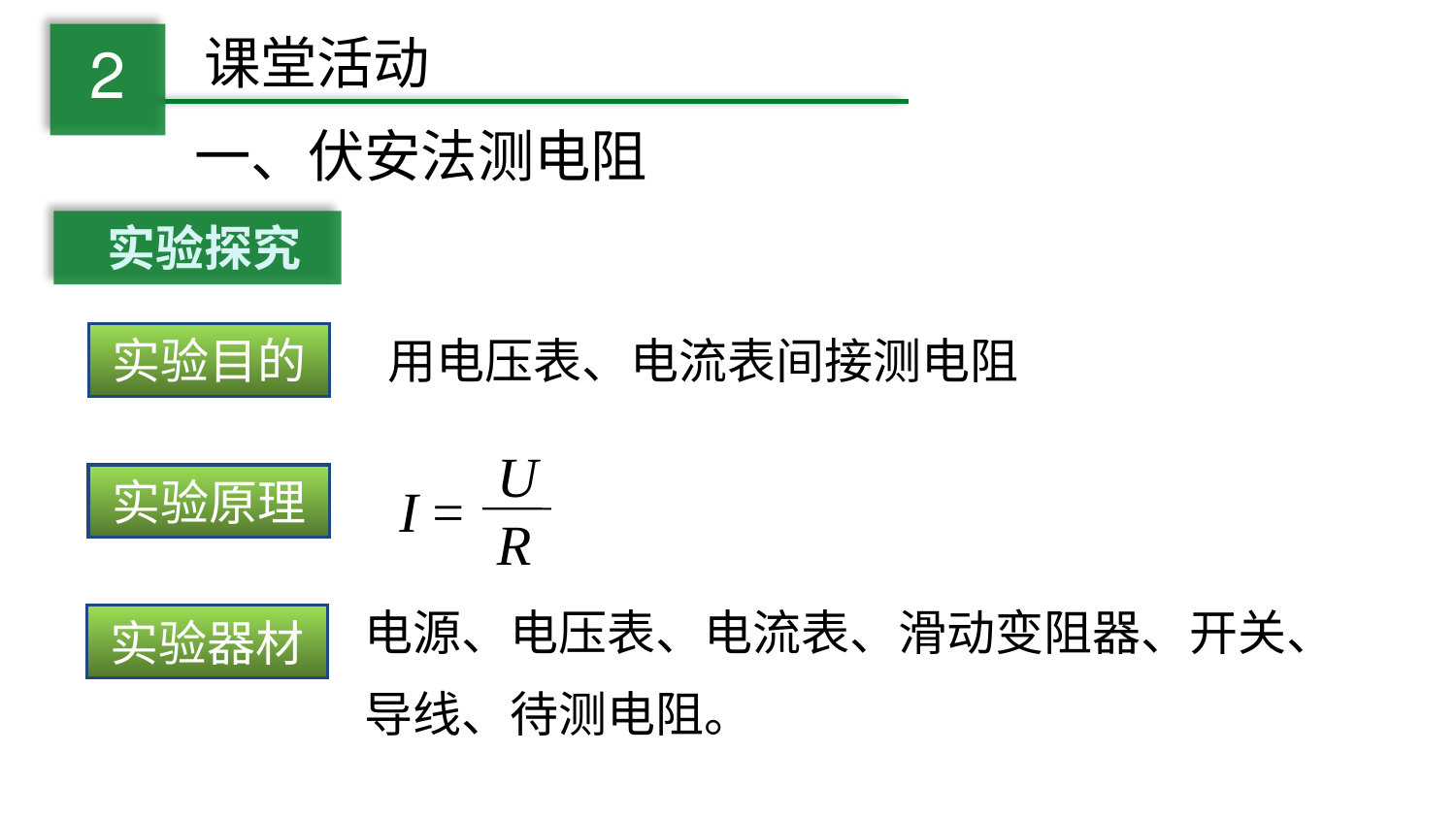

课堂活动

2
一、伏安法测电阻
实验探究

实验目的
用电压表、电流表间接测电阻
U
R
I =

实验原理
电源、电压表、电流表、滑动变阻器、开关、导线、待测电阻。
实验器材